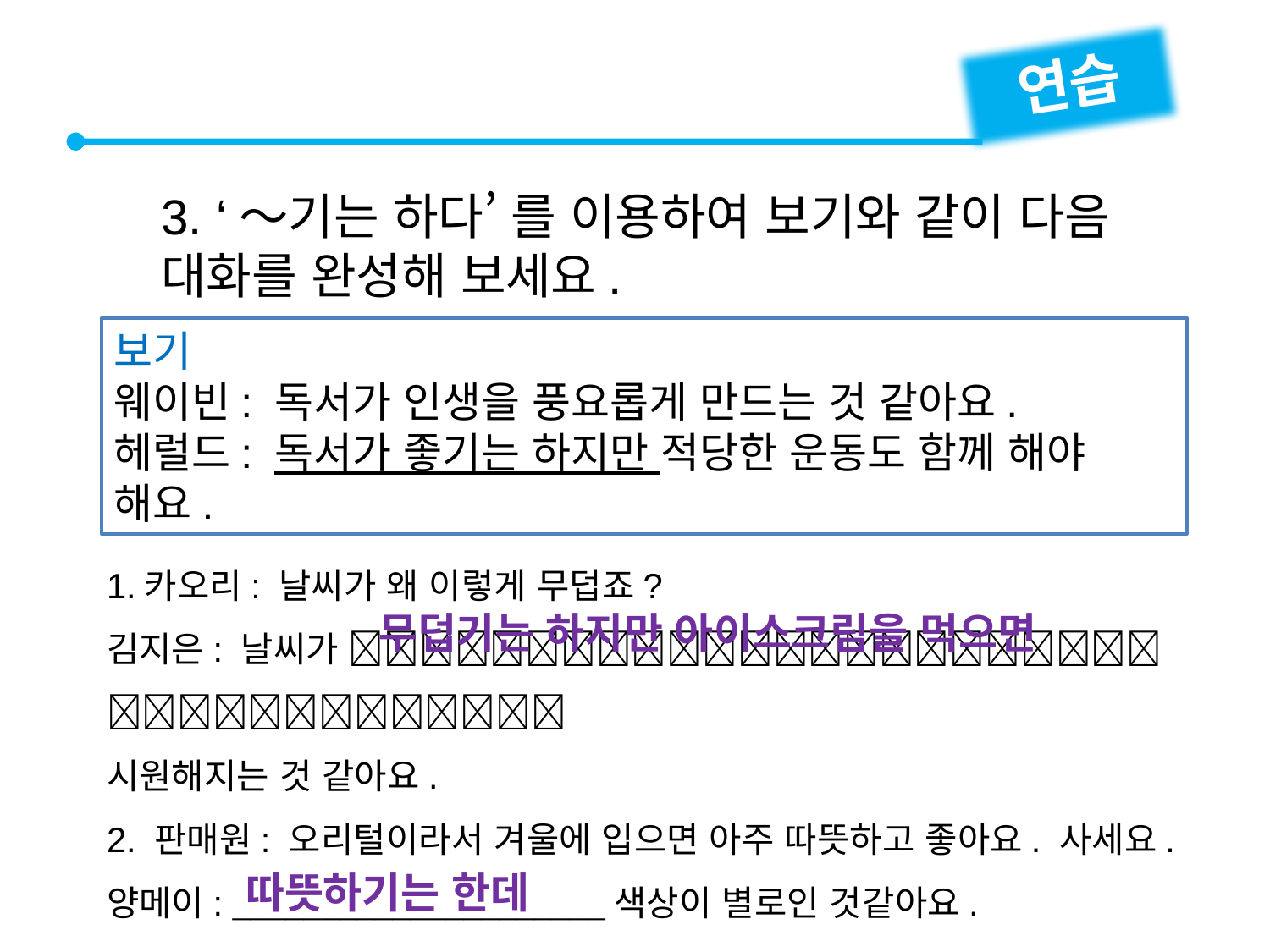

연습
3. ‘～기는 하다’ 를 이용하여 보기와 같이 다음
대화를 완성해 보세요.
보기
웨이빈: 독서가 인생을 풍요롭게 만드는 것 같아요.
헤럴드: 독서가 좋기는 하지만 적당한 운동도 함께 해야 해요.
1.카오리: 날씨가 왜 이렇게 무덥죠?
김지은: 날씨가 ____________________________________
시원해지는 것 같아요.
2. 판매원: 오리털이라서 겨울에 입으면 아주 따뜻하고 좋아요. 사세요.
양메이: _____________________색상이 별로인 것같아요.
무덥기는 하지만 아이스크림을 먹으면
따뜻하기는 한데